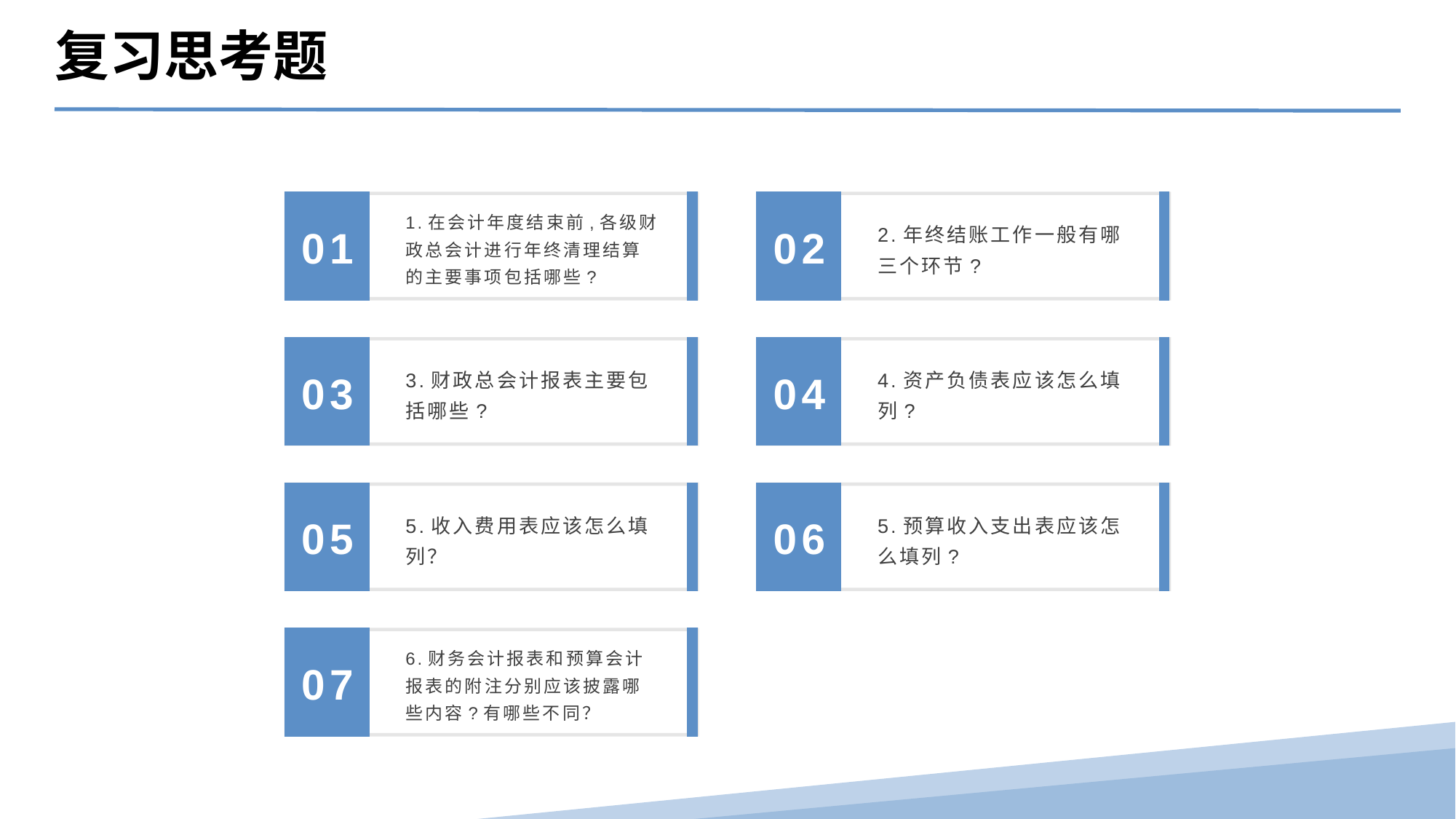

复习思考题

1.在会计年度结束前,各级财政总会计进行年终清理结算的主要事项包括哪些?
2.年终结账工作一般有哪三个环节?
01
02

3.财政总会计报表主要包括哪些?
4.资产负债表应该怎么填列?
03
04

5.收入费用表应该怎么填列？
5.预算收入支出表应该怎么填列?
05
06

6.财务会计报表和预算会计报表的附注分别应该披露哪些内容?有哪些不同？
07